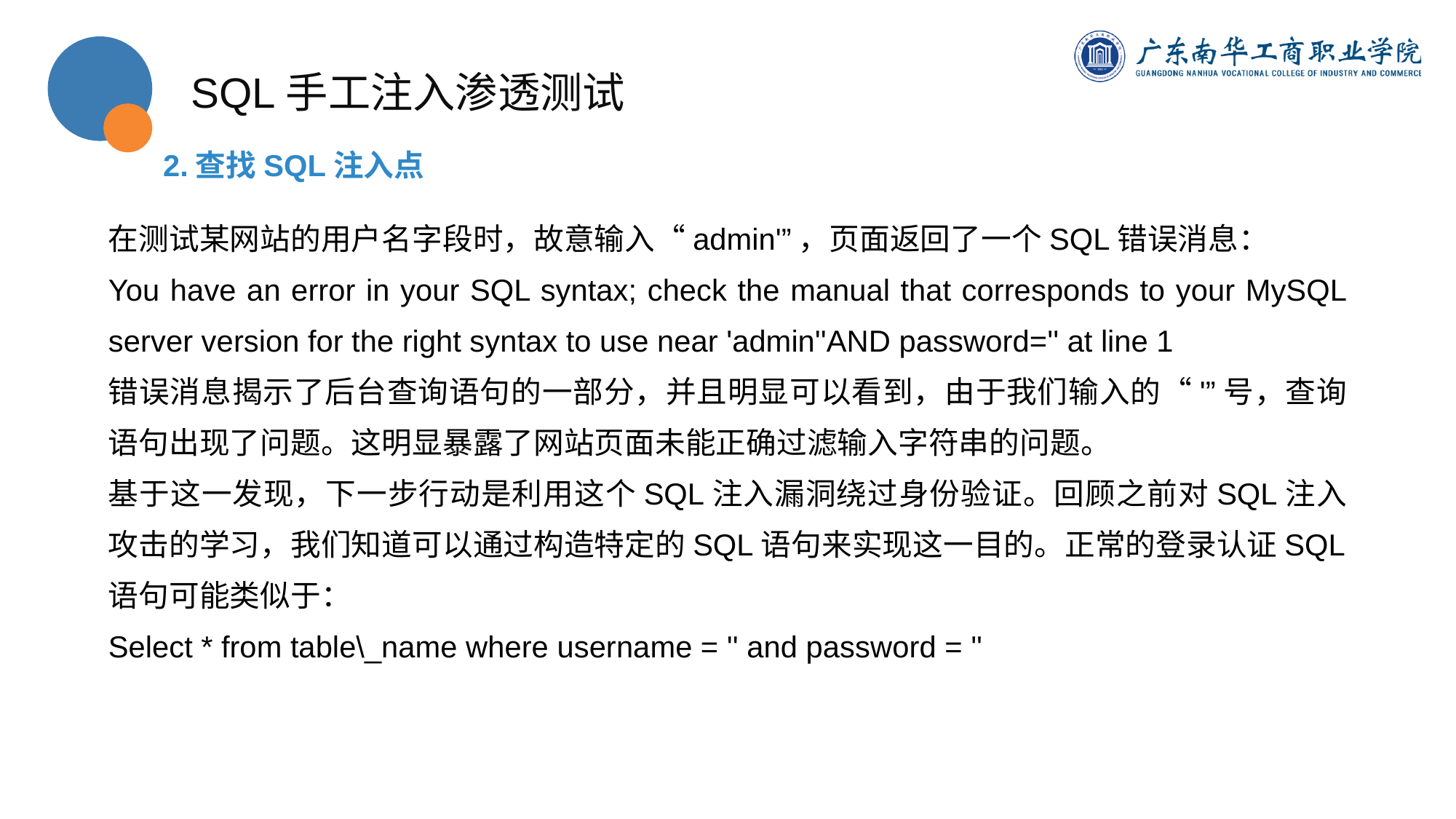

SQL手工注入渗透测试

2.查找SQL注入点
在测试某网站的用户名字段时，故意输入“admin'”，页面返回了一个SQL错误消息：
You have an error in your SQL syntax; check the manual that corresponds to your MySQL server version for the right syntax to use near 'admin''AND password='' at line 1
错误消息揭示了后台查询语句的一部分，并且明显可以看到，由于我们输入的“'”号，查询语句出现了问题。这明显暴露了网站页面未能正确过滤输入字符串的问题。
基于这一发现，下一步行动是利用这个SQL注入漏洞绕过身份验证。回顾之前对SQL注入攻击的学习，我们知道可以通过构造特定的SQL语句来实现这一目的。正常的登录认证SQL语句可能类似于：
Select * from table\_name where username = '' and password = ''